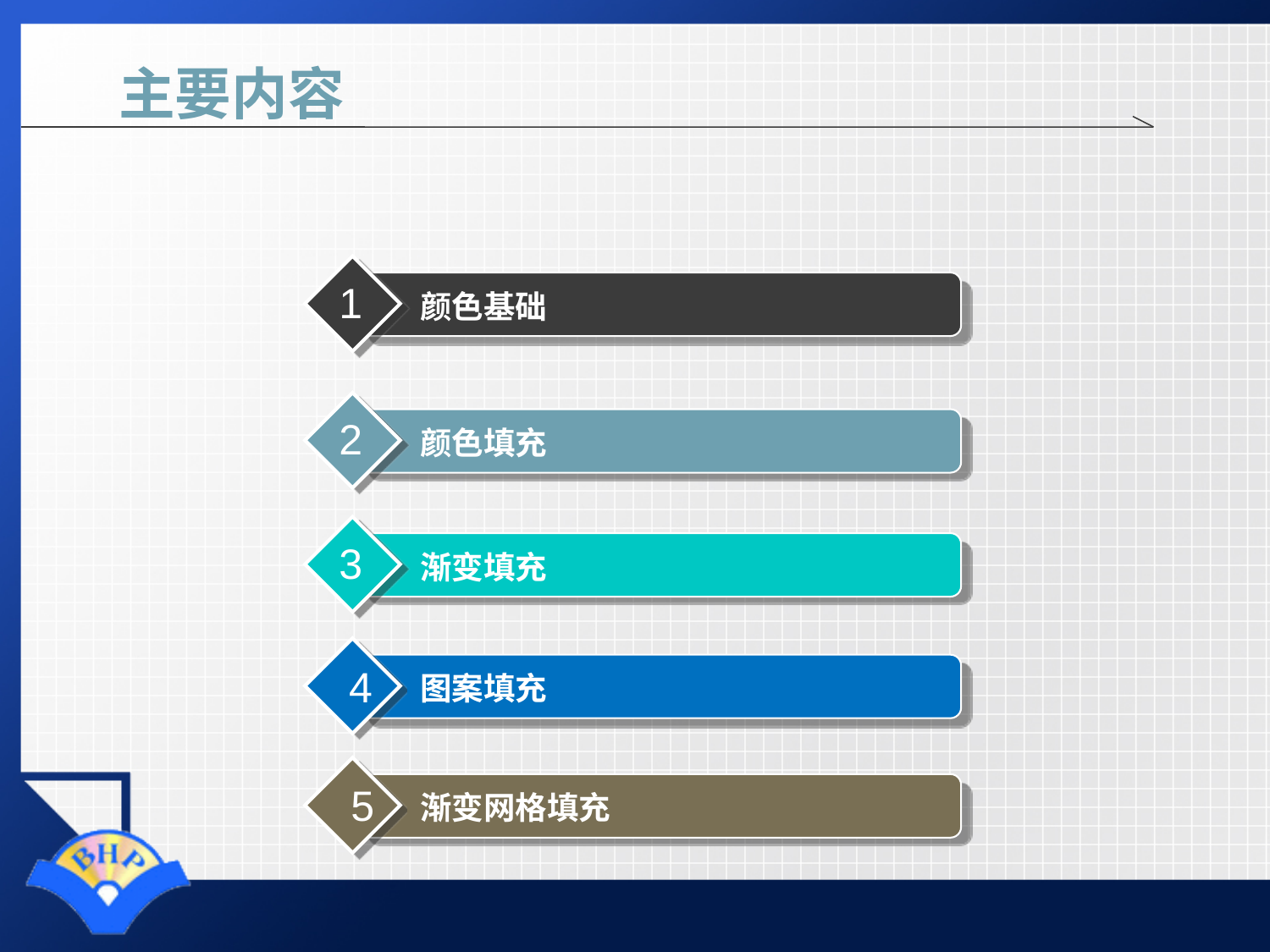

# 主要内容

1

颜色基础

2

颜色填充

3

渐变填充

4

图案填充

5

渐变网格填充